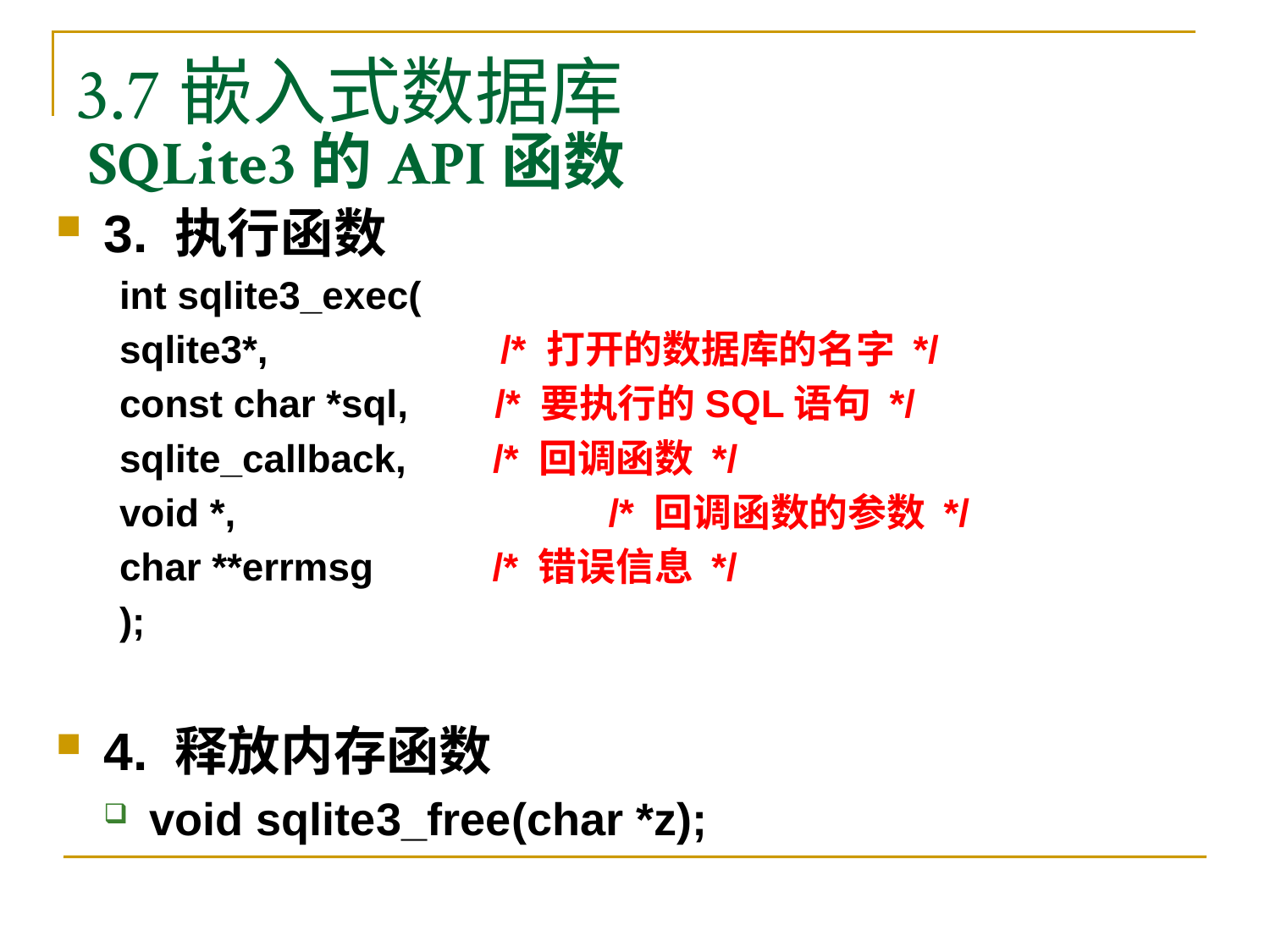

3.7嵌入式数据库
# SQLite3的API函数
3. 执行函数
int sqlite3_exec(
sqlite3*, 		/* 打开的数据库的名字 */
const char *sql,        /* 要执行的SQL语句 */
sqlite_callback,        /* 回调函数 */
void *, 		          /* 回调函数的参数 */
char **errmsg           /* 错误信息 */
);

4. 释放内存函数
void sqlite3_free(char *z);